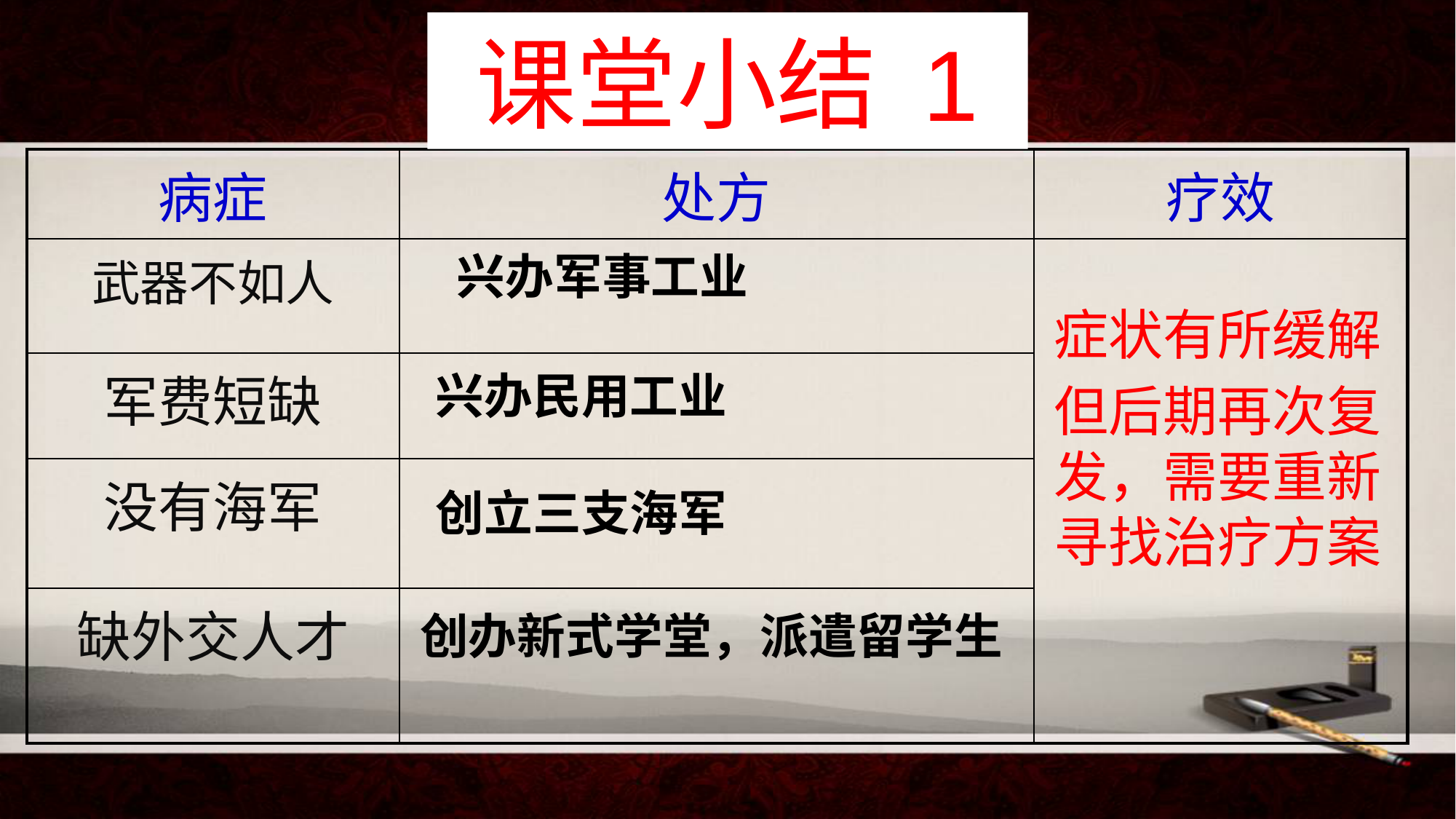

# 课堂小结 1
| 病症 | 处方 | 疗效 |
| --- | --- | --- |
| 武器不如人 |  |  |
| 军费短缺 |  |  |
| 没有海军 |  |  |
| 缺外交人才 |  |  |
兴办军事工业
症状有所缓解
但后期再次复发，需要重新寻找治疗方案

兴办民用工业
创立三支海军
创办新式学堂，派遣留学生